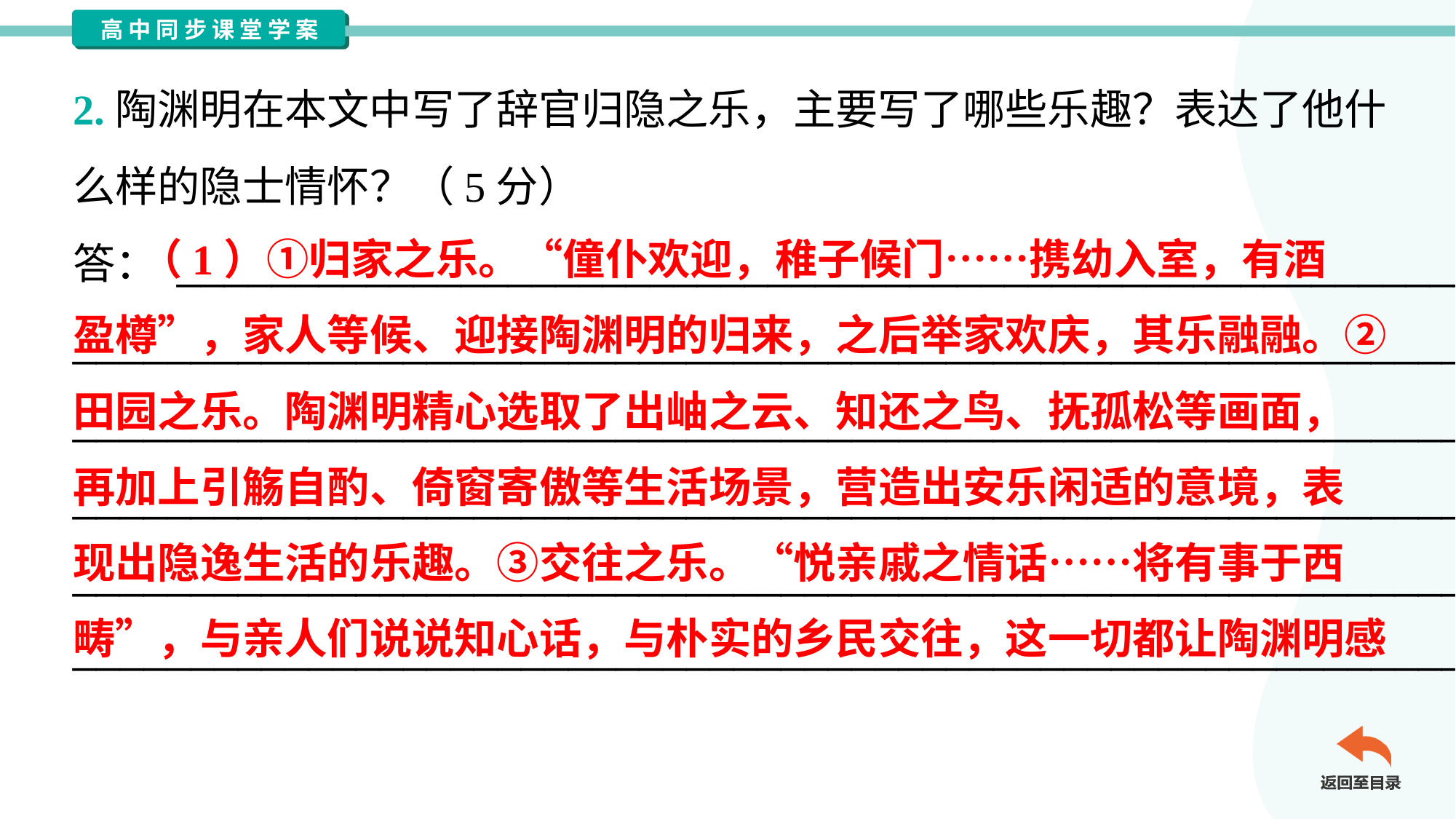

2.陶渊明在本文中写了辞官归隐之乐，主要写了哪些乐趣？表达了他什
么样的隐士情怀？（5分）
答： ________________________________________________________
_____________________________________________________________
_____________________________________________________________
_____________________________________________________________
_____________________________________________________________
_____________________________________________________________
      （1）①归家之乐。“僮仆欢迎，稚子候门……携幼入室，有酒
盈樽”，家人等候、迎接陶渊明的归来，之后举家欢庆，其乐融融。②
田园之乐。陶渊明精心选取了出岫之云、知还之鸟、抚孤松等画面，
再加上引觞自酌、倚窗寄傲等生活场景，营造出安乐闲适的意境，表
现出隐逸生活的乐趣。③交往之乐。“悦亲戚之情话……将有事于西
畴”，与亲人们说说知心话，与朴实的乡民交往，这一切都让陶渊明感